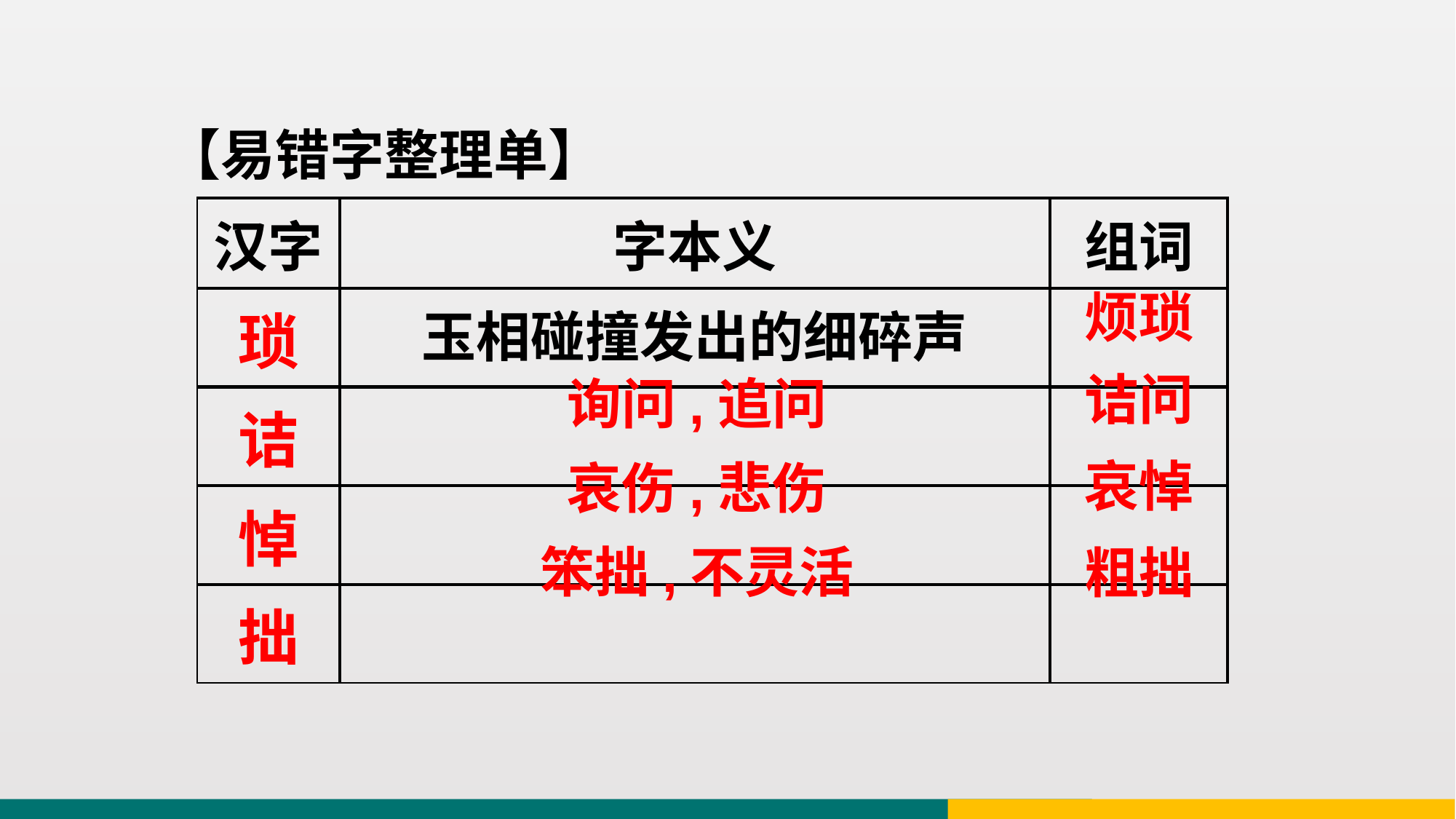

【易错字整理单】
| 汉字 | 字本义 | 组词 |
| --- | --- | --- |
| 琐 | 玉相碰撞发出的细碎声 |  |
| 诘 |  |  |
| 悼 |  |  |
| 拙 |  |  |
烦琐
诘问
询问,追问
哀悼
哀伤,悲伤
笨拙,不灵活
粗拙